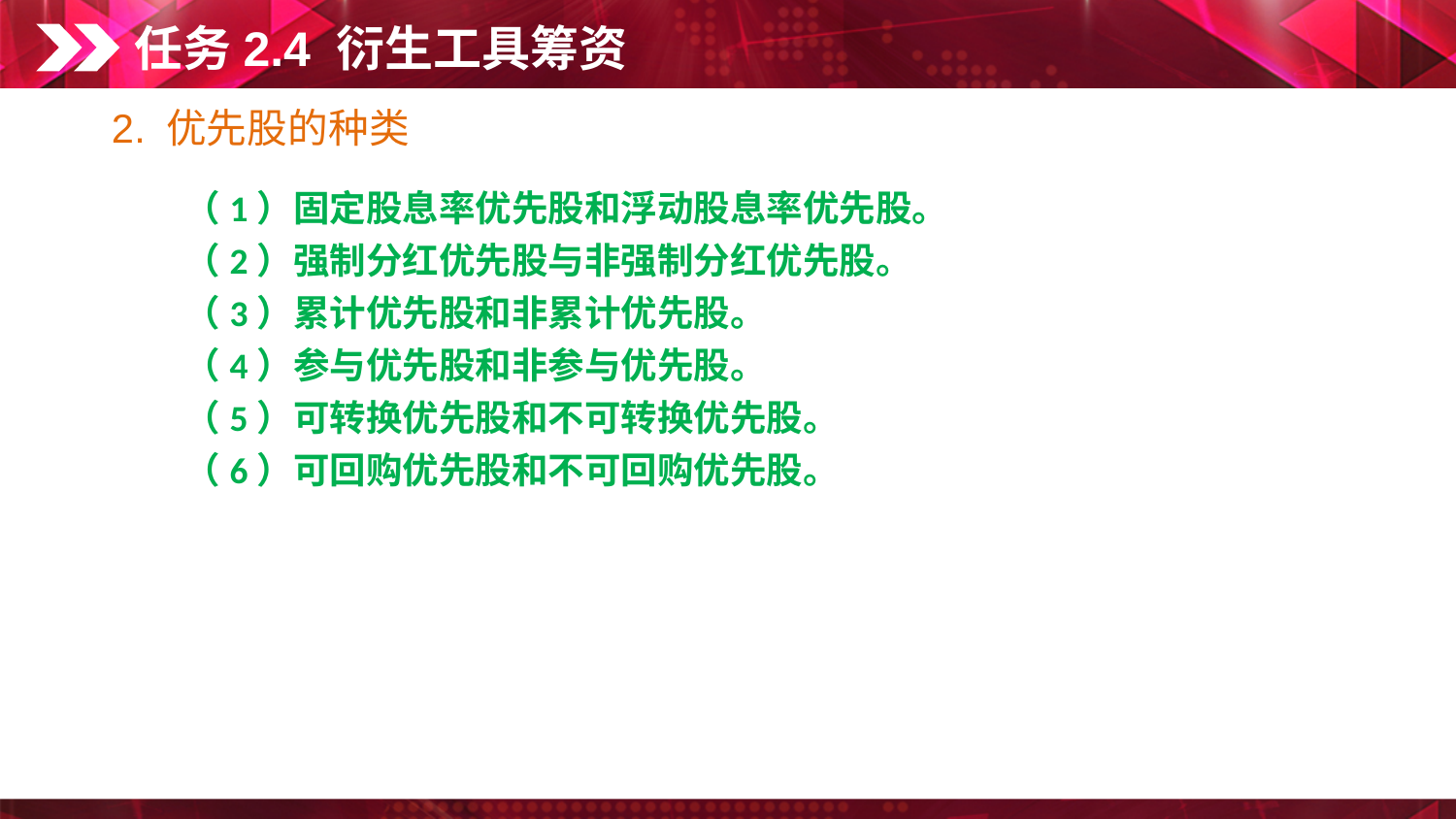

任务2.4 衍生工具筹资

2. 优先股的种类
　　（1）固定股息率优先股和浮动股息率优先股。
　　（2）强制分红优先股与非强制分红优先股。
　　（3）累计优先股和非累计优先股。
　　（4）参与优先股和非参与优先股。
　　（5）可转换优先股和不可转换优先股。
　　（6）可回购优先股和不可回购优先股。